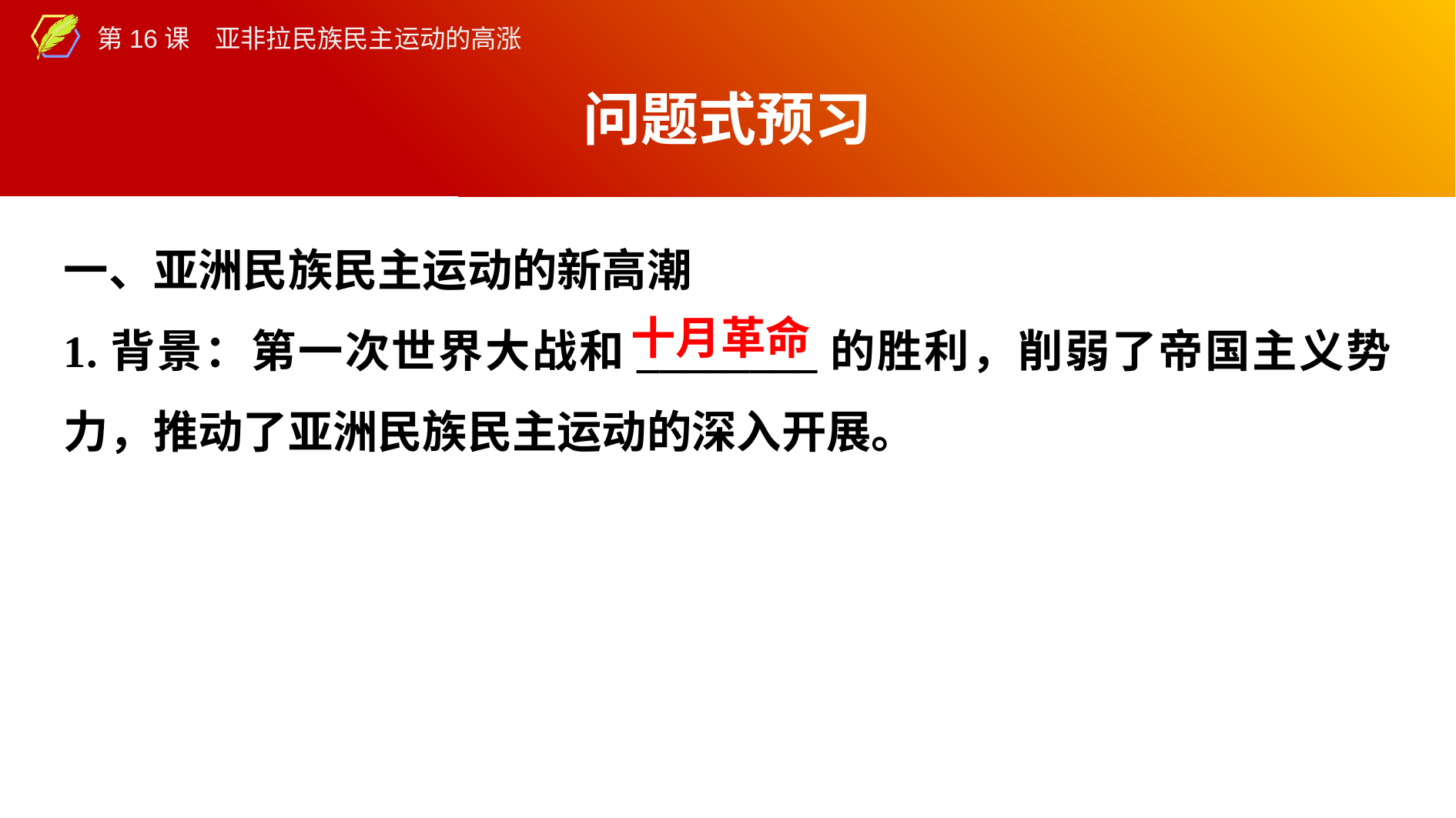

问题式预习
一、亚洲民族民主运动的新高潮
1.背景：第一次世界大战和________的胜利，削弱了帝国主义势力，推动了亚洲民族民主运动的深入开展。
十月革命